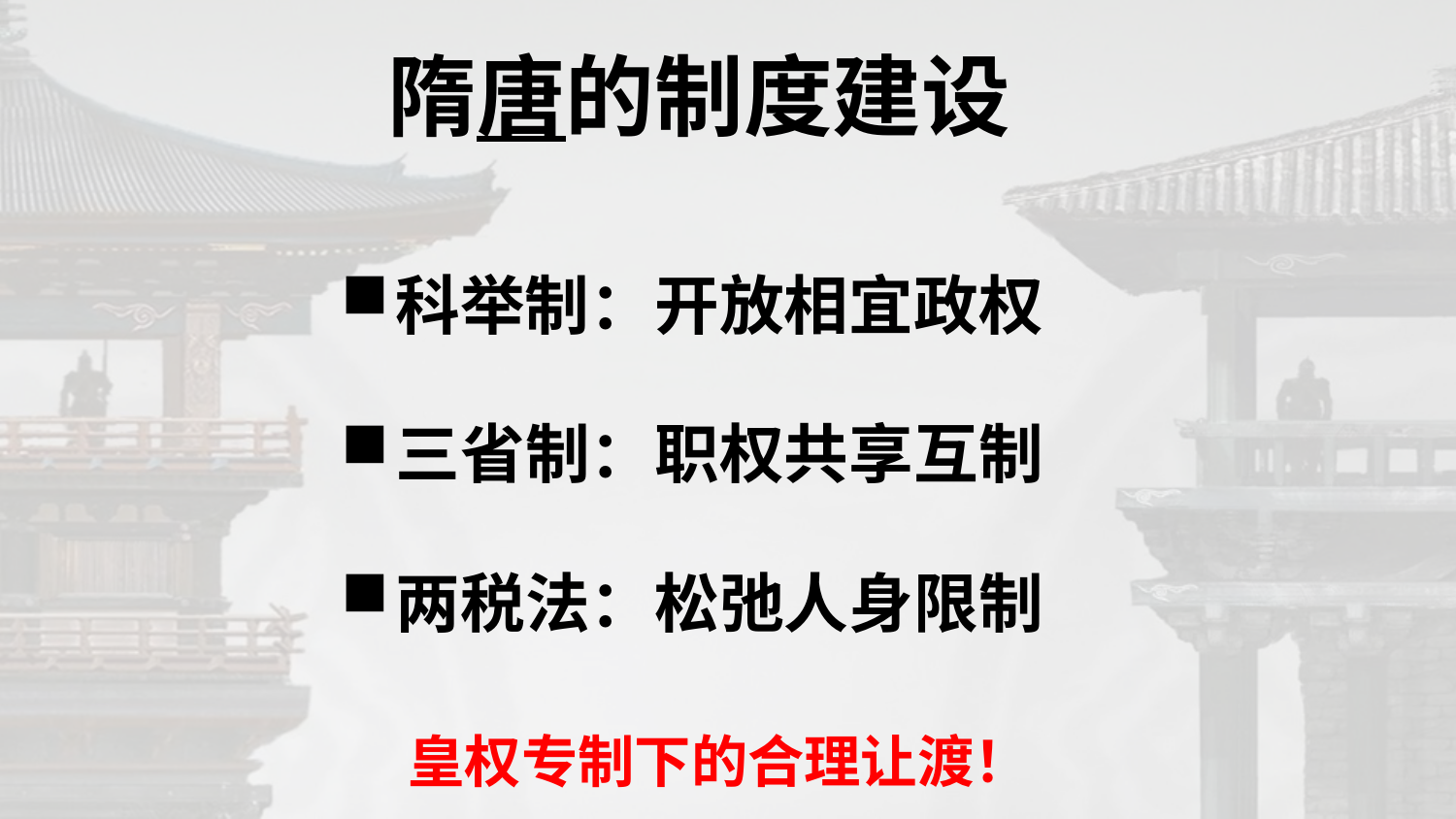

隋唐的制度建设
科举制：开放相宜政权
三省制：职权共享互制
两税法：松弛人身限制
皇权专制下的合理让渡！